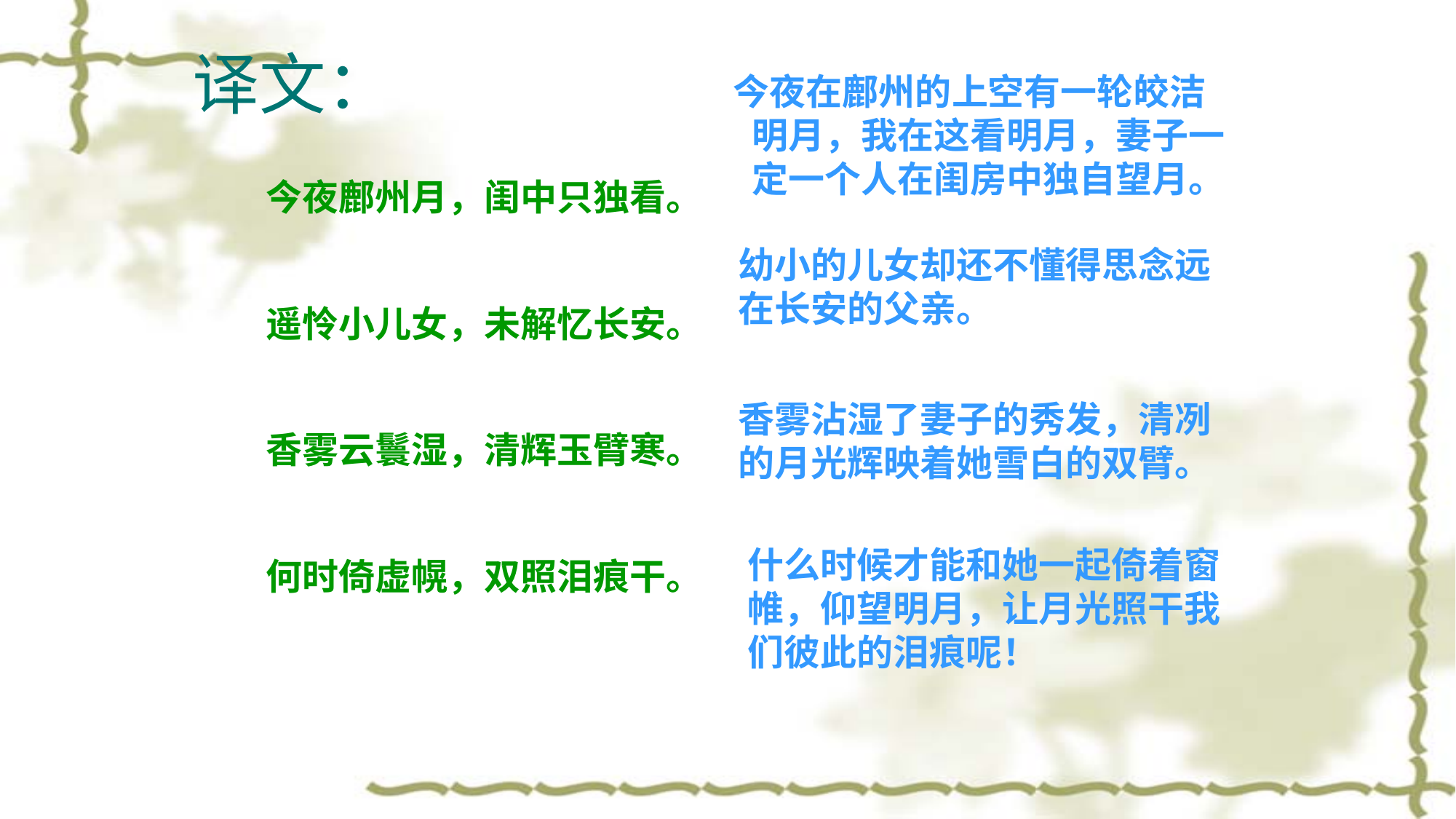

# 译文：
   今夜在鄜州的上空有一轮皎洁明月，我在这看明月，妻子一定一个人在闺房中独自望月。

今夜鄜州月，闺中只独看。

遥怜小儿女，未解忆长安。

香雾云鬟湿，清辉玉臂寒。

何时倚虚幌，双照泪痕干。
幼小的儿女却还不懂得思念远在长安的父亲。

香雾沾湿了妻子的秀发，清冽的月光辉映着她雪白的双臂。
什么时候才能和她一起倚着窗帷，仰望明月，让月光照干我们彼此的泪痕呢！